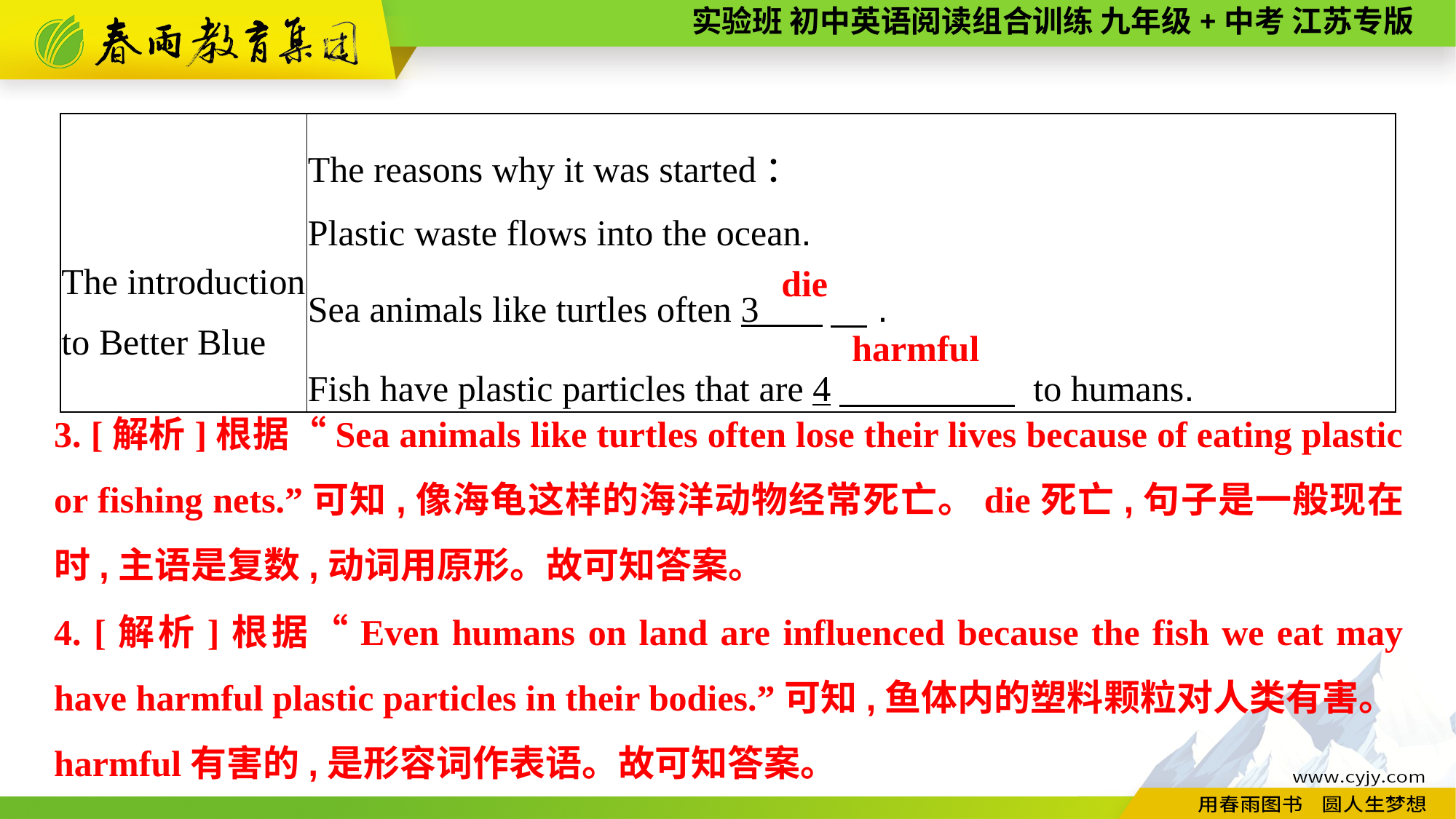

| The introduction to Better Blue | The reasons why it was started： Plastic waste flows into the ocean. Sea animals like turtles often 3 　. Fish have plastic particles that are 4　 to humans. |
| --- | --- |
die
harmful
3. [解析]根据“Sea animals like turtles often lose their lives because of eating plastic or fishing nets.”可知,像海龟这样的海洋动物经常死亡。die死亡,句子是一般现在时,主语是复数,动词用原形。故可知答案。
4. [解析]根据“Even humans on land are influenced because the fish we eat may have harmful plastic particles in their bodies.”可知,鱼体内的塑料颗粒对人类有害。harmful有害的,是形容词作表语。故可知答案。